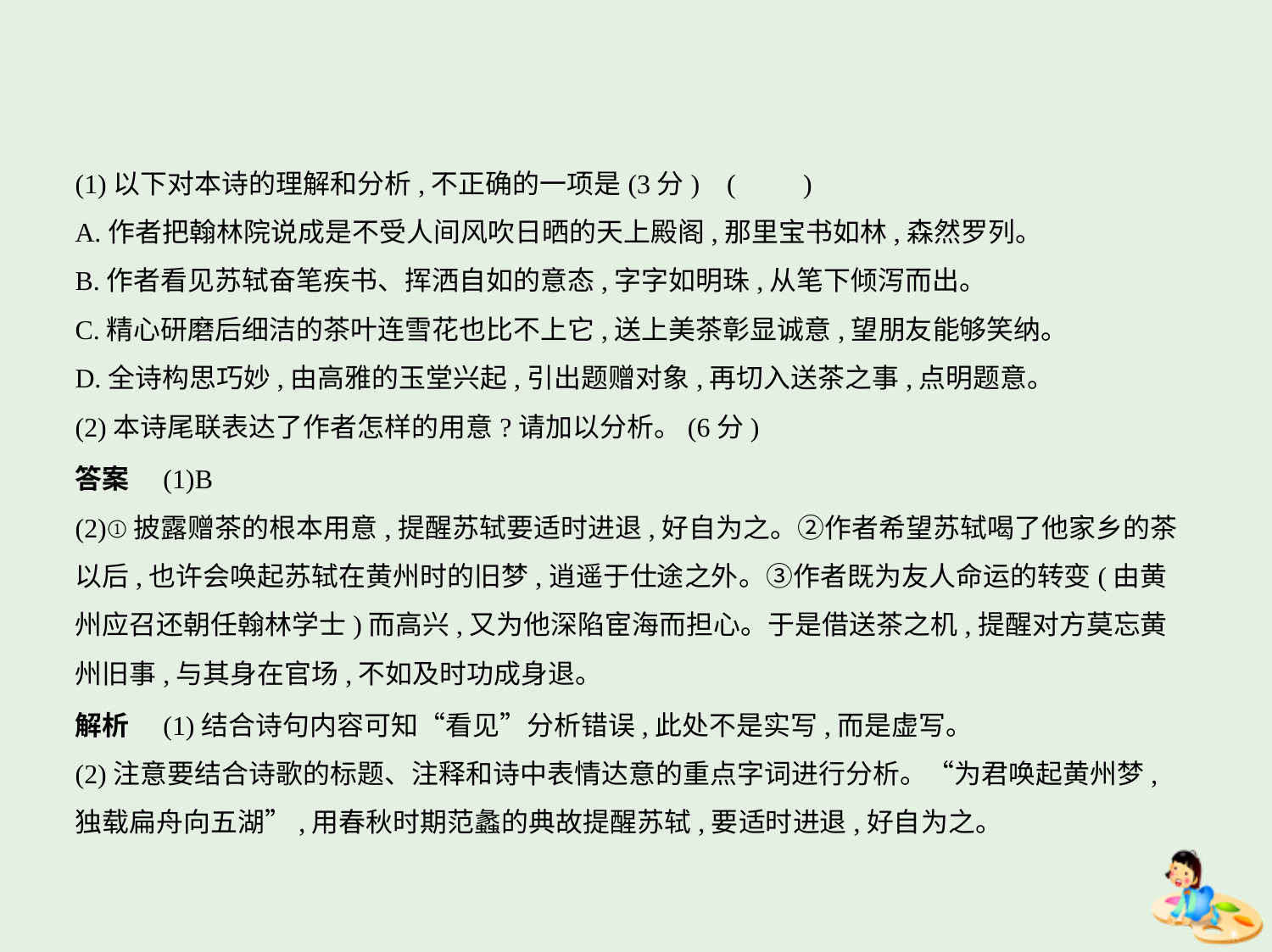

(1)以下对本诗的理解和分析,不正确的一项是(3分) (　　)
A.作者把翰林院说成是不受人间风吹日晒的天上殿阁,那里宝书如林,森然罗列。
B.作者看见苏轼奋笔疾书、挥洒自如的意态,字字如明珠,从笔下倾泻而出。
C.精心研磨后细洁的茶叶连雪花也比不上它,送上美茶彰显诚意,望朋友能够笑纳。
D.全诗构思巧妙,由高雅的玉堂兴起,引出题赠对象,再切入送茶之事,点明题意。
(2)本诗尾联表达了作者怎样的用意?请加以分析。(6分)
答案　(1)B
(2)①披露赠茶的根本用意,提醒苏轼要适时进退,好自为之。②作者希望苏轼喝了他家乡的茶
以后,也许会唤起苏轼在黄州时的旧梦,逍遥于仕途之外。③作者既为友人命运的转变(由黄
州应召还朝任翰林学士)而高兴,又为他深陷宦海而担心。于是借送茶之机,提醒对方莫忘黄
州旧事,与其身在官场,不如及时功成身退。
解析　(1)结合诗句内容可知“看见”分析错误,此处不是实写,而是虚写。
(2)注意要结合诗歌的标题、注释和诗中表情达意的重点字词进行分析。“为君唤起黄州梦,
独载扁舟向五湖”,用春秋时期范蠡的典故提醒苏轼,要适时进退,好自为之。